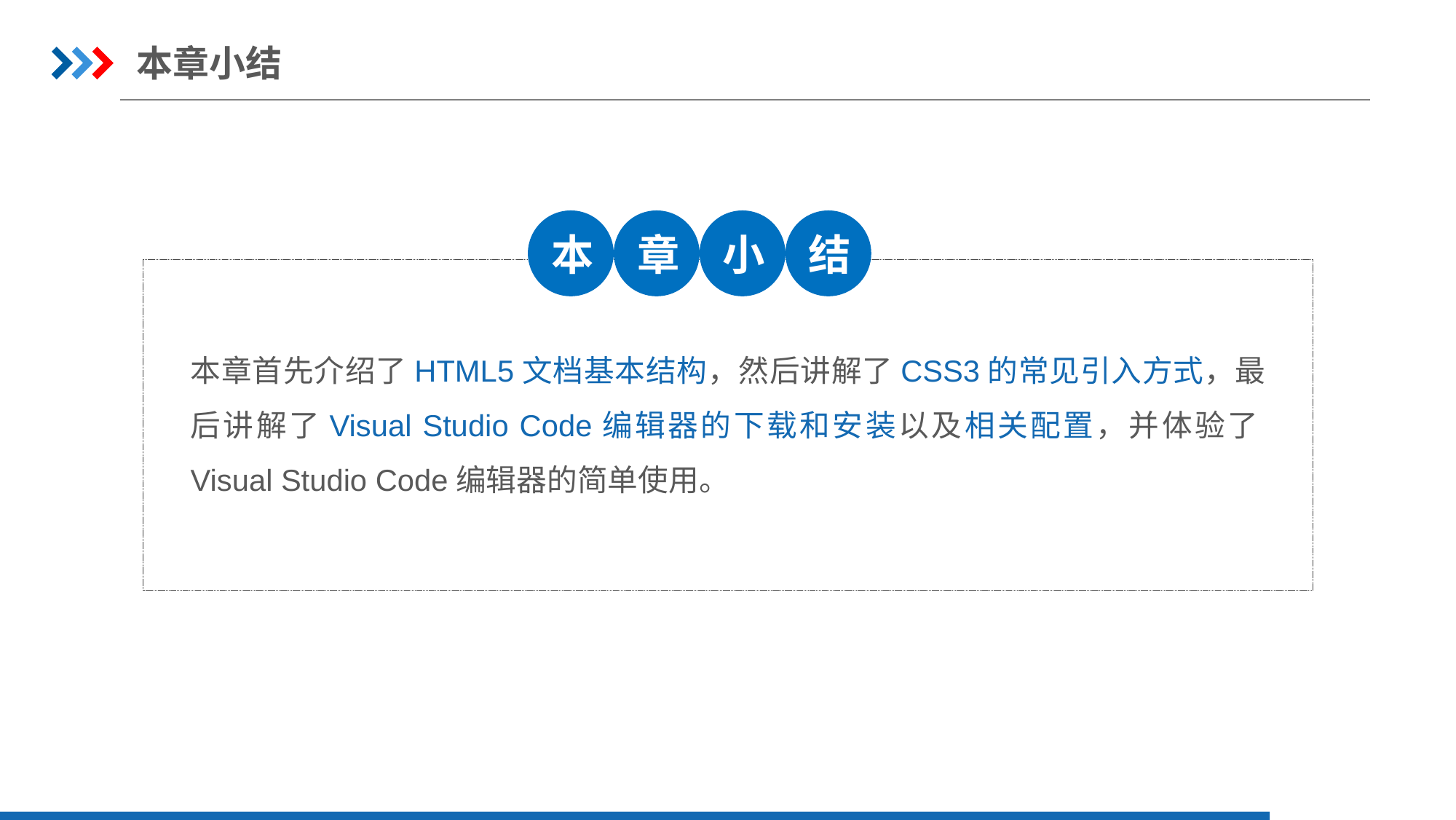

本章小结
本
章
小
结

本章首先介绍了HTML5文档基本结构，然后讲解了CSS3的常见引入方式，最后讲解了Visual Studio Code编辑器的下载和安装以及相关配置，并体验了Visual Studio Code编辑器的简单使用。